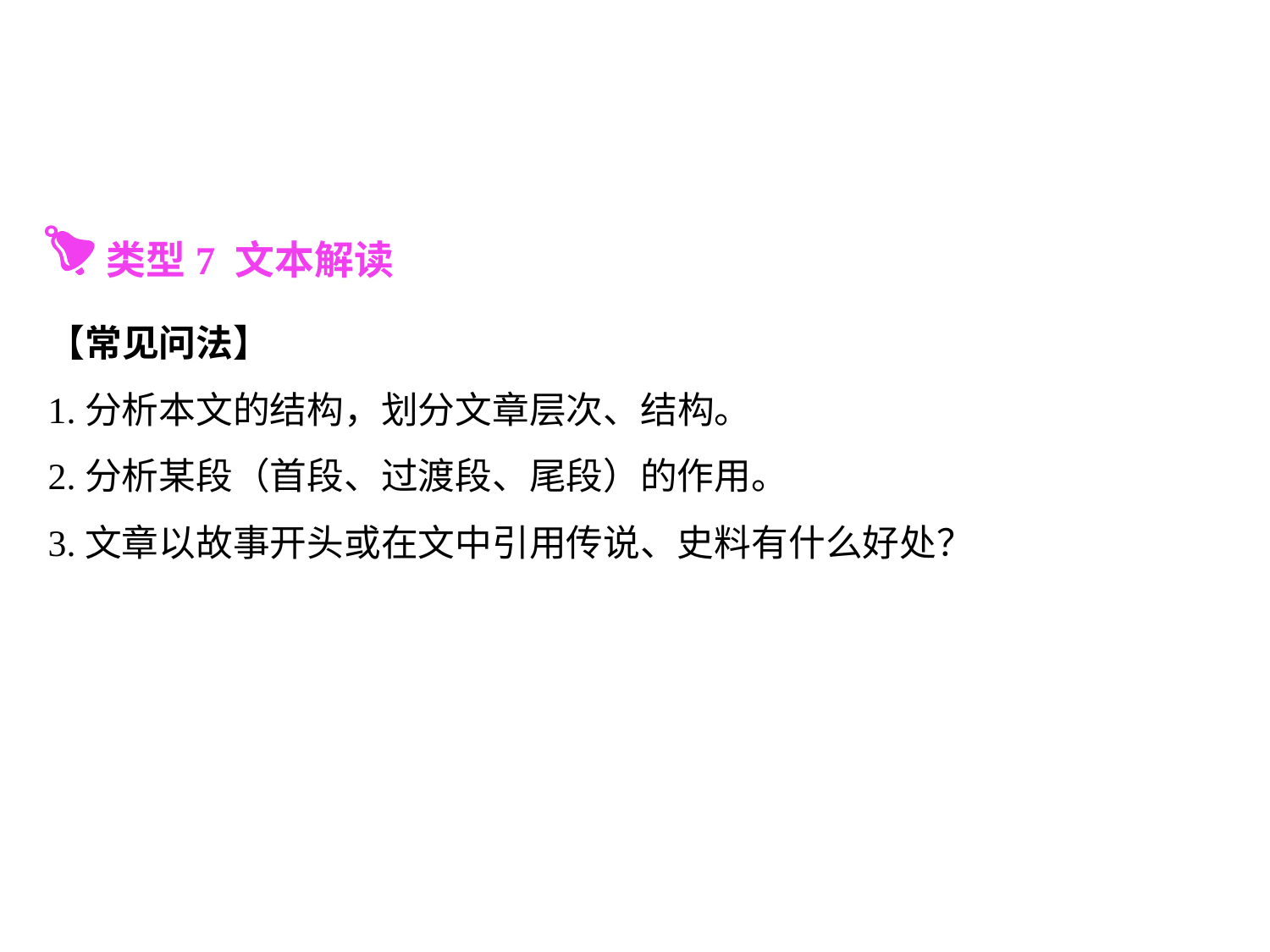

类型7 文本解读

【常见问法】
1.分析本文的结构，划分文章层次、结构。
2.分析某段（首段、过渡段、尾段）的作用。
3.文章以故事开头或在文中引用传说、史料有什么好处？